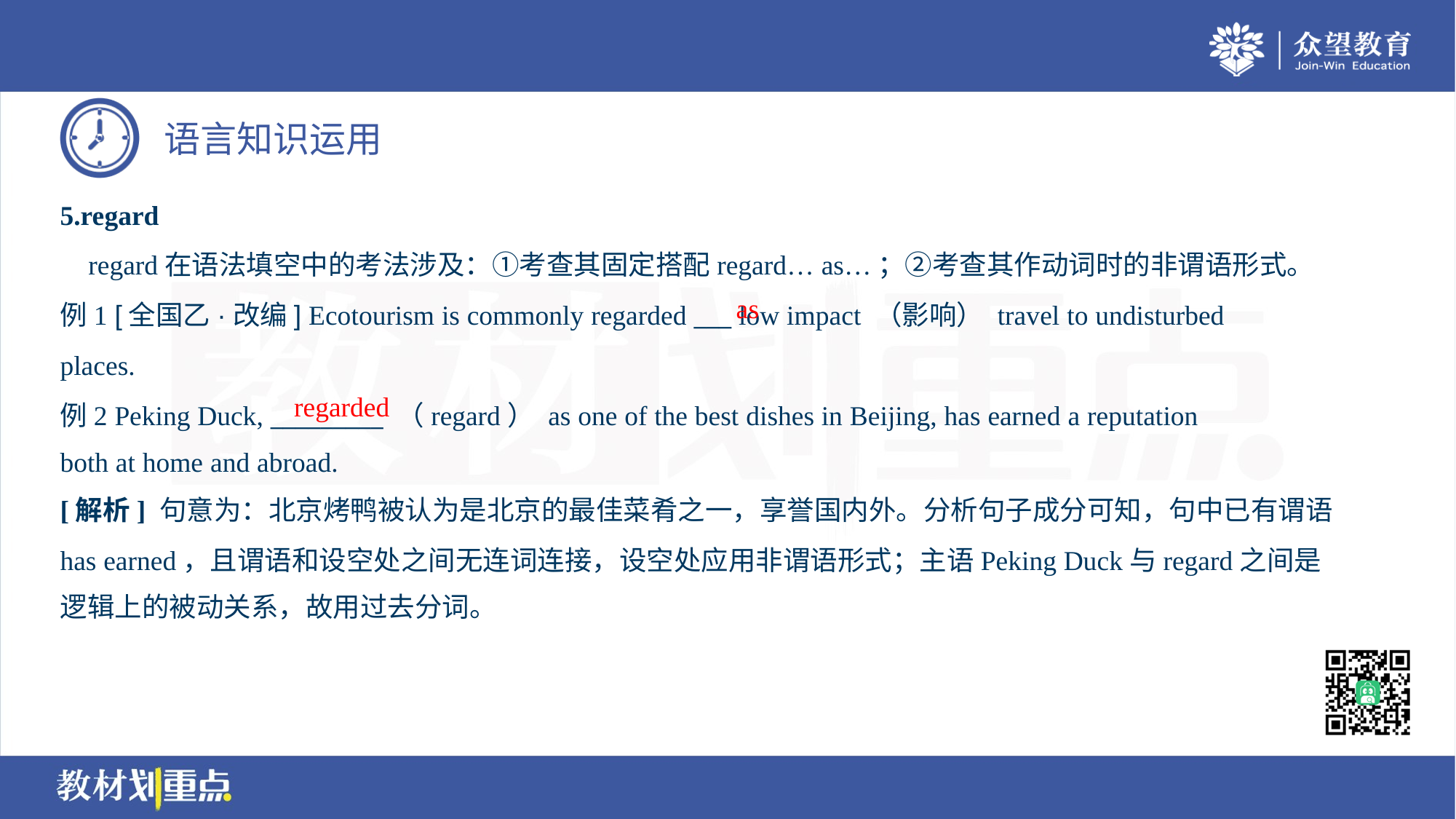

5.regard
    regard在语法填空中的考法涉及：①考查其固定搭配regard… as…；②考查其作动词时的非谓语形式。
例1 [全国乙·改编] Ecotourism is commonly regarded ___ low impact （影响） travel to undisturbed
places.
例2 Peking Duck, _________ （regard） as one of the best dishes in Beijing, has earned a reputation
both at home and abroad.
as
regarded
[解析] 句意为：北京烤鸭被认为是北京的最佳菜肴之一，享誉国内外。分析句子成分可知，句中已有谓语
has earned，且谓语和设空处之间无连词连接，设空处应用非谓语形式；主语Peking Duck与regard之间是
逻辑上的被动关系，故用过去分词。